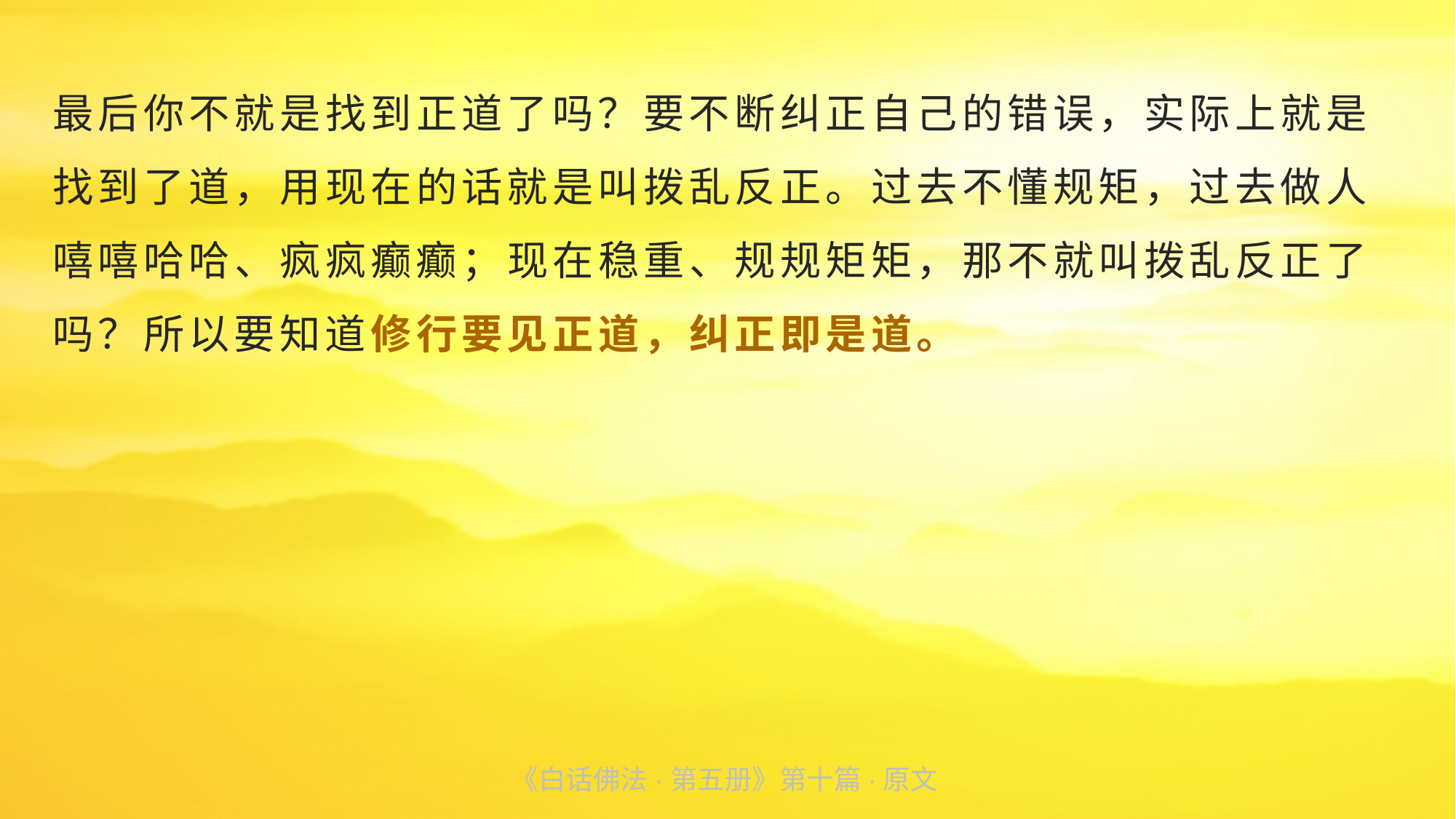

最后你不就是找到正道了吗？要不断纠正自己的错误，实际上就是找到了道，用现在的话就是叫拨乱反正。过去不懂规矩，过去做人嘻嘻哈哈、疯疯癫癫；现在稳重、规规矩矩，那不就叫拨乱反正了
吗？所以要知道修行要见正道，纠正即是道。

《白话佛法·第五册》第十篇·原文